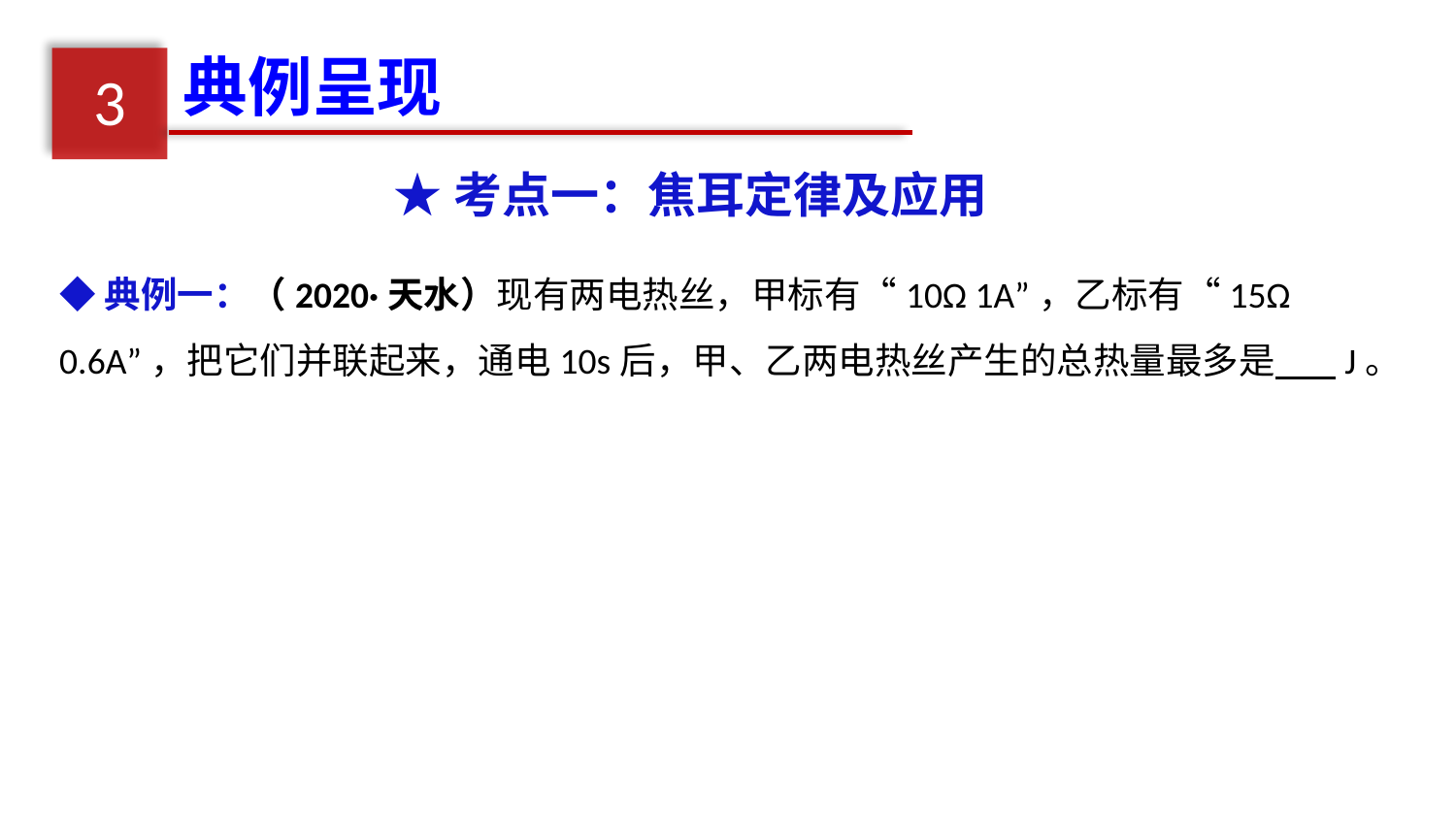

典例呈现

3
★考点一：焦耳定律及应用
◆典例一：（2020·天水）现有两电热丝，甲标有“10Ω 1A”，乙标有“15Ω 0.6A”，把它们并联起来，通电10s后，甲、乙两电热丝产生的总热量最多是　   J。